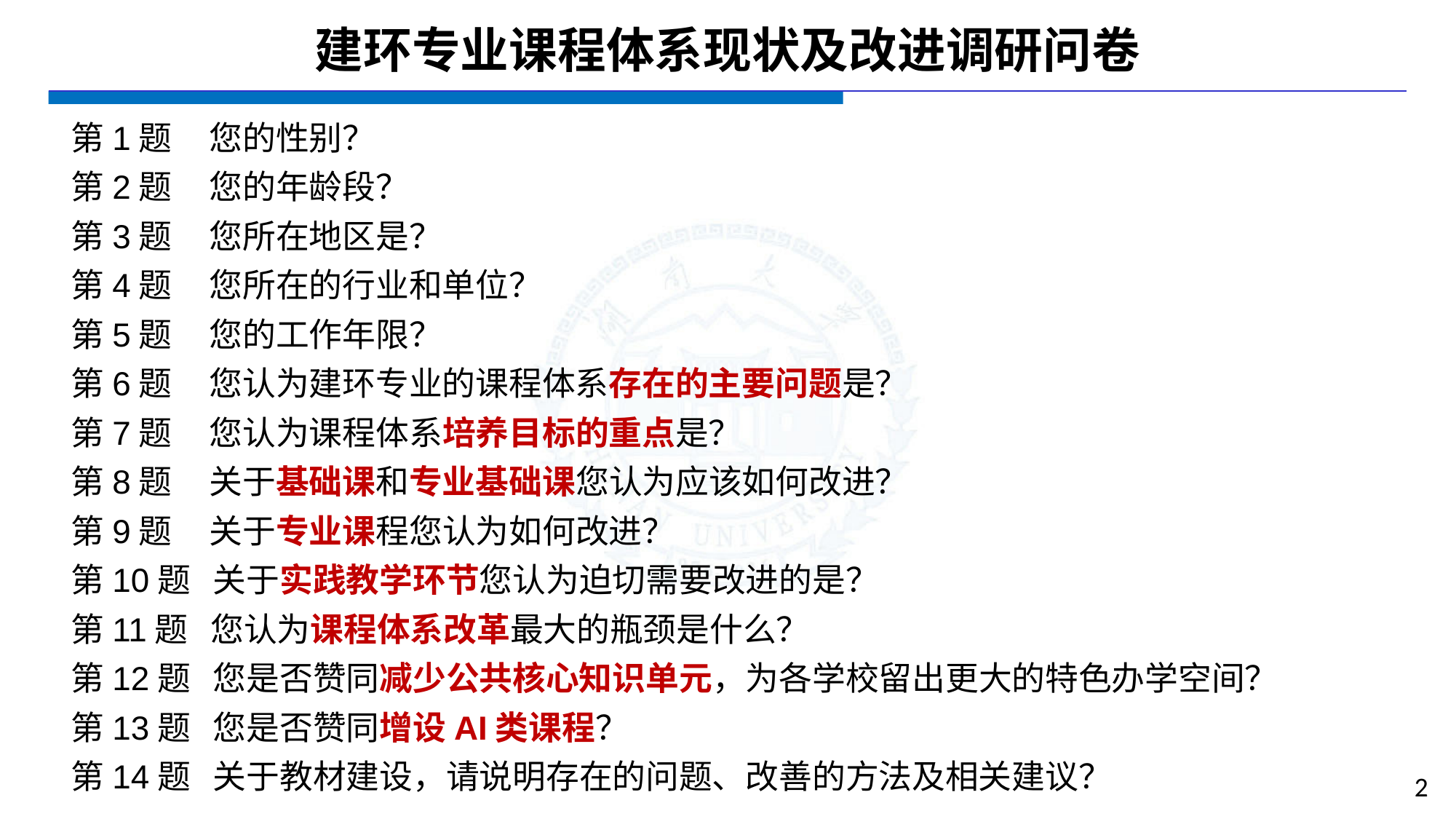

# 建环专业课程体系现状及改进调研问卷
第1题     您的性别？
第2题     您的年龄段？
第3题     您所在地区是？
第4题     您所在的行业和单位？
第5题     您的工作年限？
第6题     您认为建环专业的课程体系存在的主要问题是？
第7题     您认为课程体系培养目标的重点是？
第8题     关于基础课和专业基础课您认为应该如何改进？
第9题     关于专业课程您认为如何改进？
第10题   关于实践教学环节您认为迫切需要改进的是？
第11题   您认为课程体系改革最大的瓶颈是什么？
第12题   您是否赞同减少公共核心知识单元，为各学校留出更大的特色办学空间？
第13题   您是否赞同增设AI类课程？
第14题   关于教材建设，请说明存在的问题、改善的方法及相关建议？
2